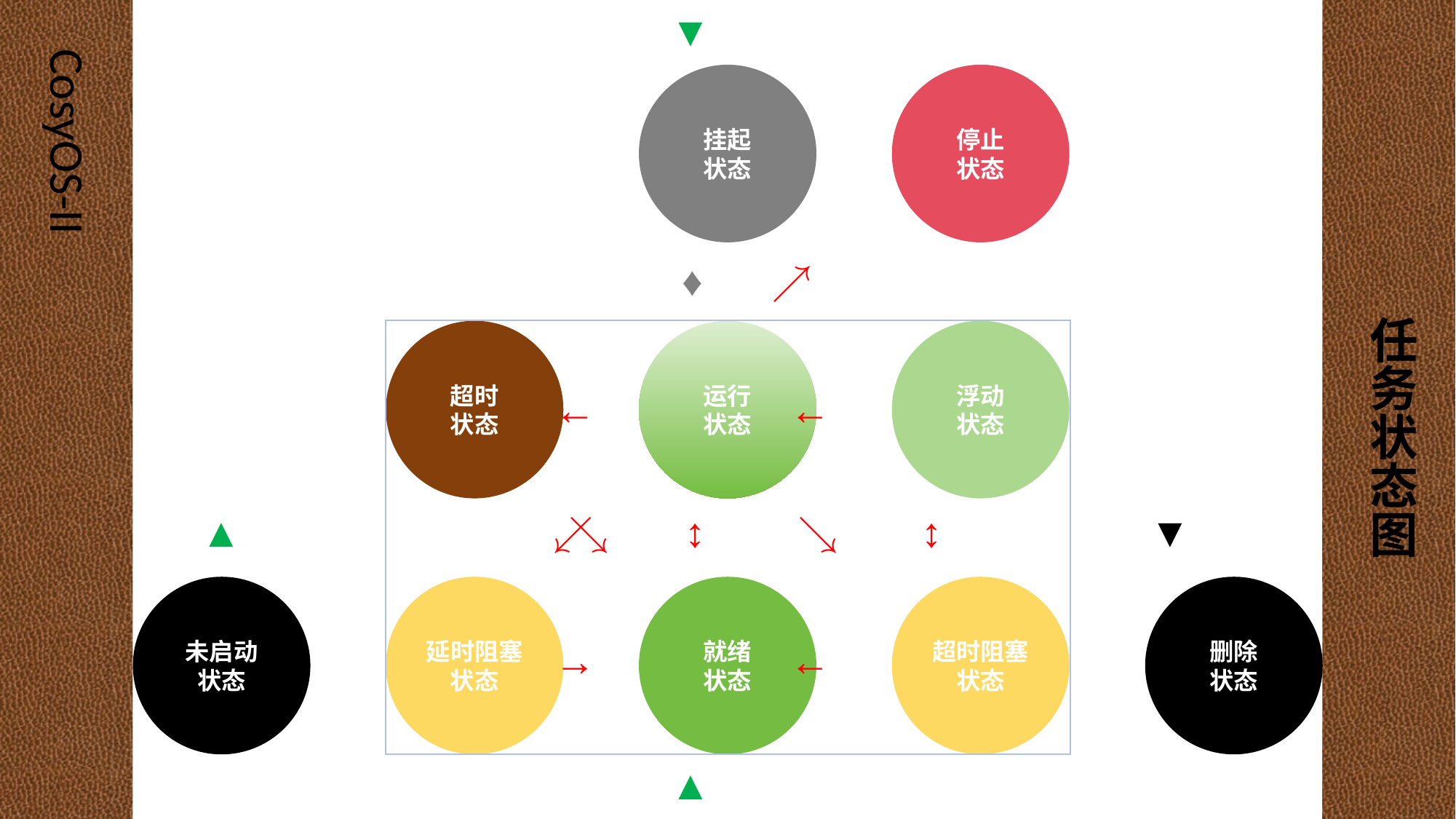

CosyOS-II
                                              ▼

                                               ♦      ↗

                                    ←                 ←

     ▲                          ·↙        ↕        ↘      ·↕                 ·▼

                                    →                 ←

                                              ▲
# 任务状态图
挂起
状态
停止
状态

               ↘
超时
状态
运行
状态
浮动
状态
未启动
状态
延时阻塞
状态
就绪
状态
超时阻塞
状态
删除
状态